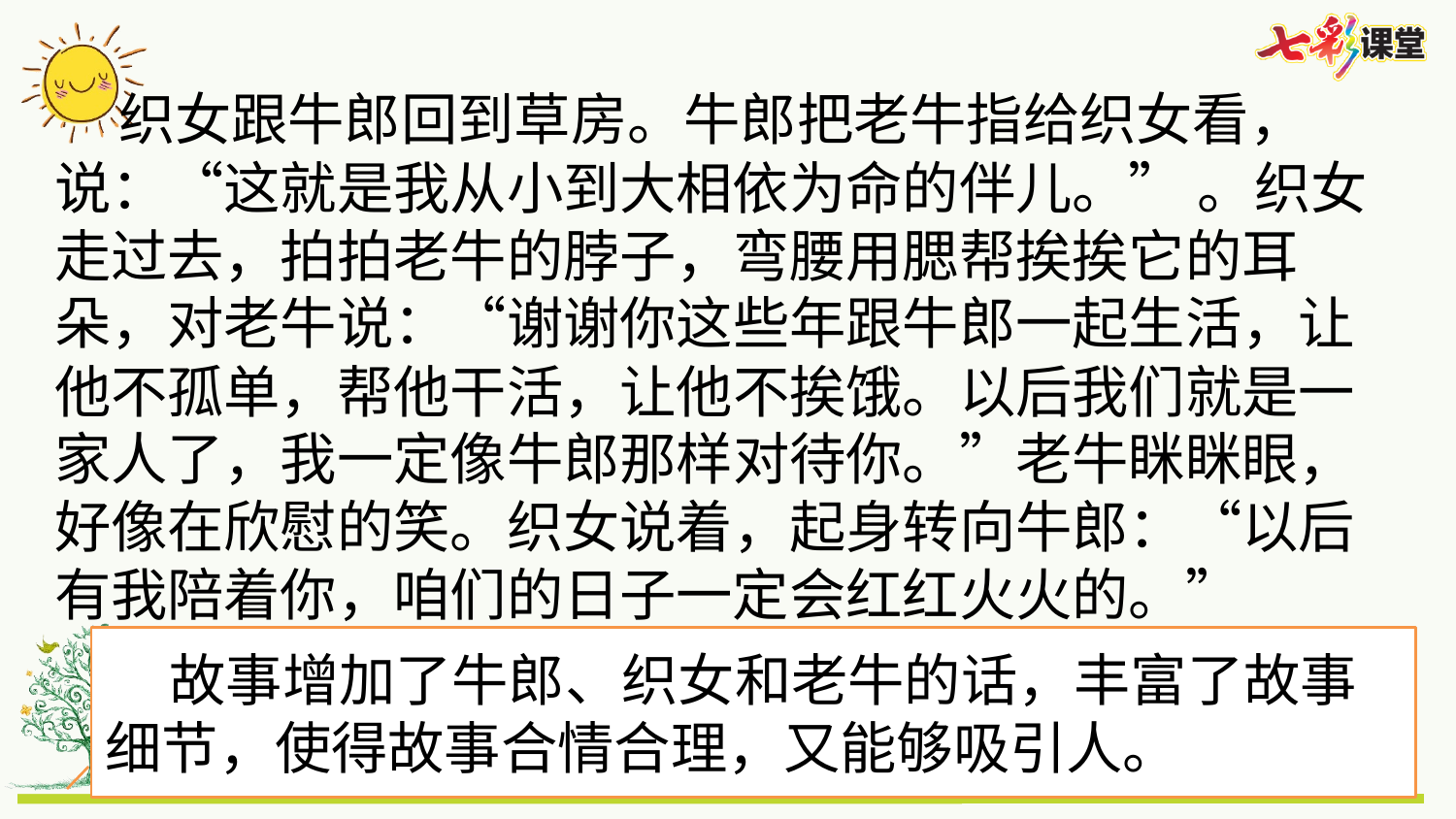

织女跟牛郎回到草房。牛郎把老牛指给织女看，说：“这就是我从小到大相依为命的伴儿。” 。织女走过去，拍拍老牛的脖子，弯腰用腮帮挨挨它的耳朵，对老牛说：“谢谢你这些年跟牛郎一起生活，让他不孤单，帮他干活，让他不挨饿。以后我们就是一家人了，我一定像牛郎那样对待你。”老牛眯眯眼，好像在欣慰的笑。织女说着，起身转向牛郎：“以后有我陪着你，咱们的日子一定会红红火火的。”
    故事增加了牛郎、织女和老牛的话，丰富了故事细节，使得故事合情合理，又能够吸引人。